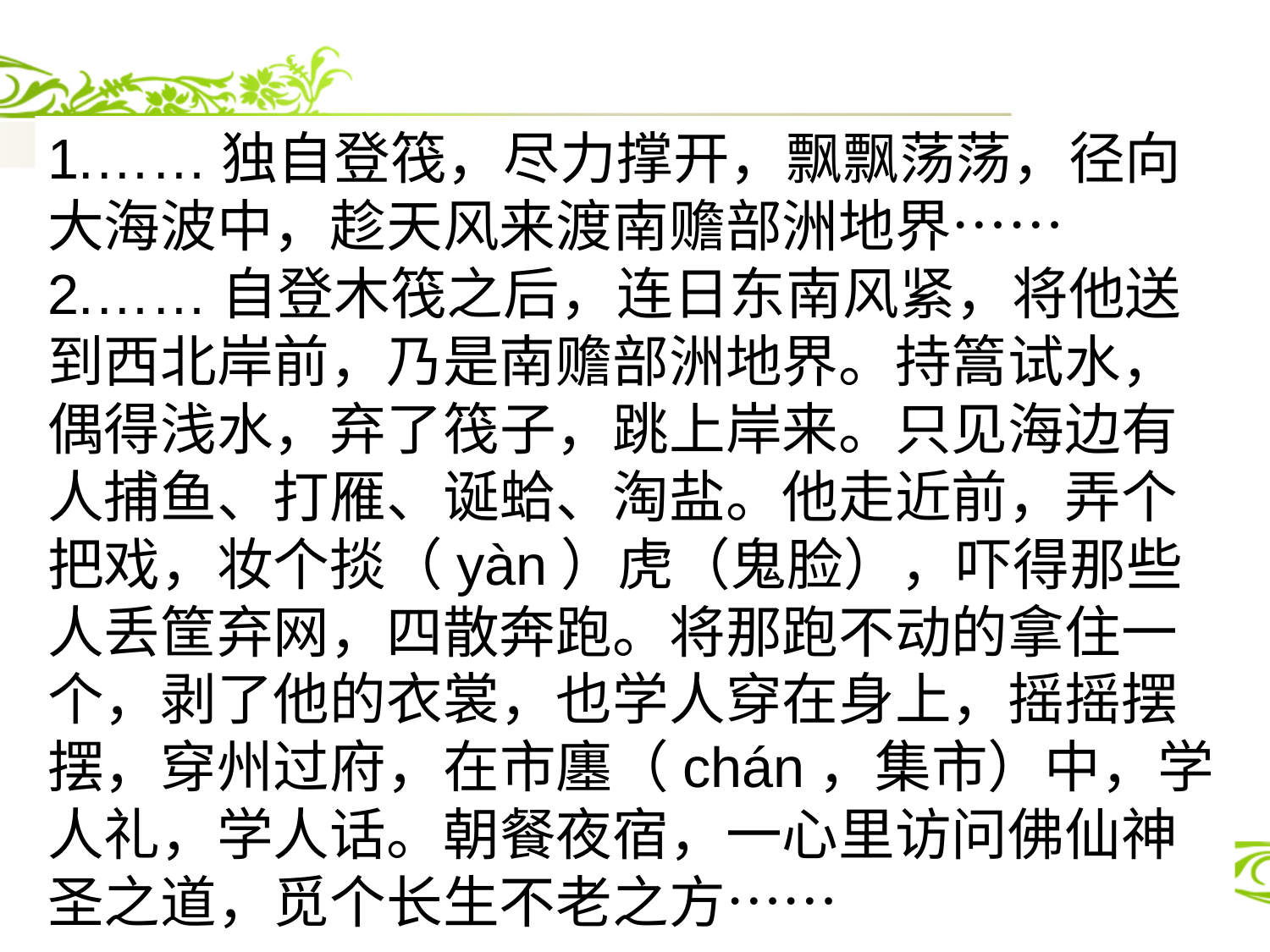

1.……独自登筏，尽力撑开，飘飘荡荡，径向大海波中，趁天风来渡南赡部洲地界……
2.……自登木筏之后，连日东南风紧，将他送到西北岸前，乃是南赡部洲地界。持篙试水，偶得浅水，弃了筏子，跳上岸来。只见海边有人捕鱼、打雁、诞蛤、淘盐。他走近前，弄个把戏，妆个掞（yàn）虎（鬼脸），吓得那些人丢筐弃网，四散奔跑。将那跑不动的拿住一个，剥了他的衣裳，也学人穿在身上，摇摇摆摆，穿州过府，在市廛（chán，集市）中，学人礼，学人话。朝餐夜宿，一心里访问佛仙神圣之道，觅个长生不老之方……